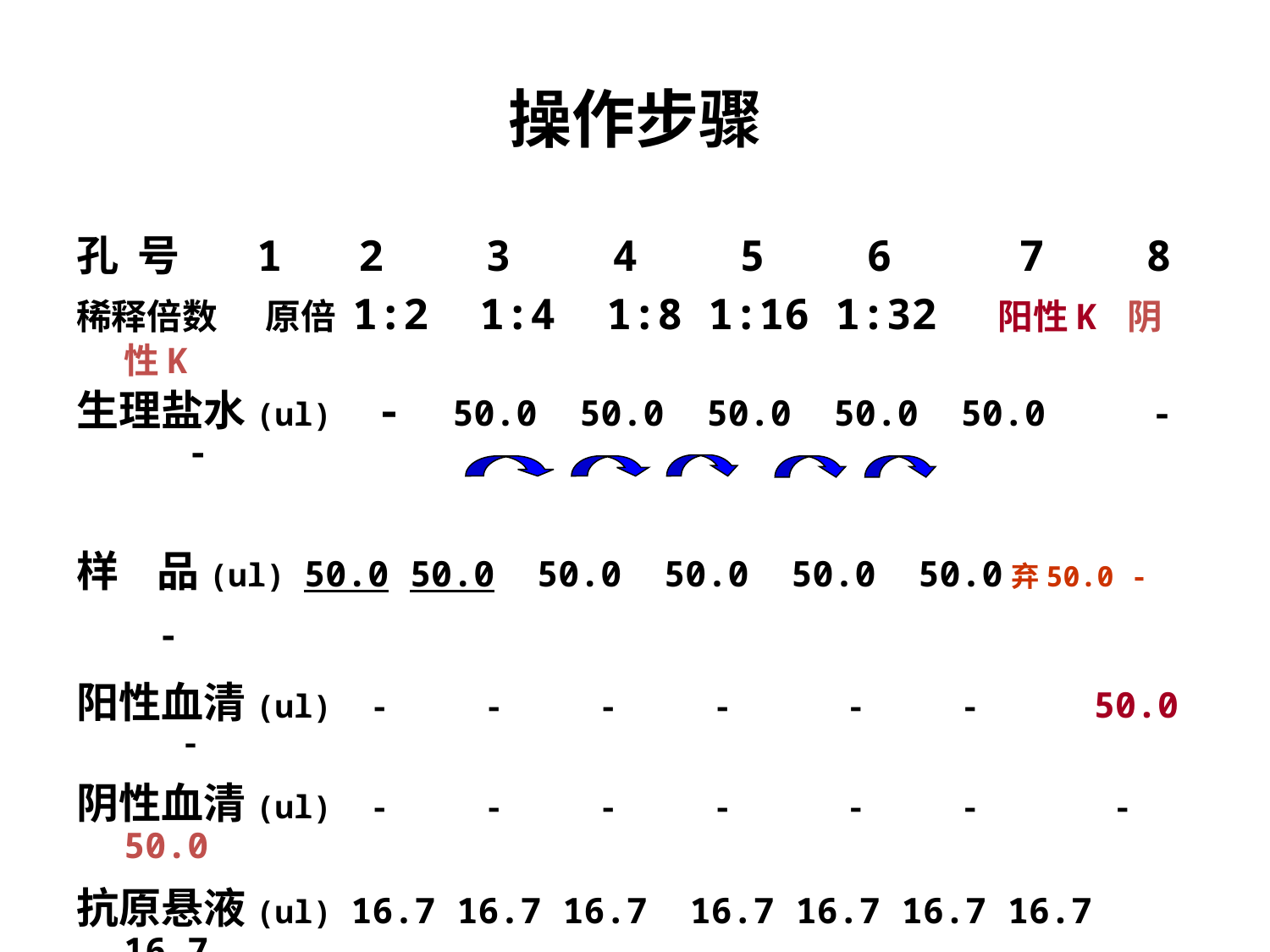

# 操作步骤
孔  号       1   2    3    4    5    6     7    8
稀释倍数     原倍 1:2  1:4  1:8 1:16 1:32  阳性K 阴性K
生理盐水(ul)  -  50.0  50.0  50.0  50.0  50.0     -     -

样    品(ul) 50.0 50.0  50.0  50.0  50.0  50.0弃50.0 -   -
阳性血清(ul)  -     -     -     -      -     -      50.0    -
阴性血清(ul)  -     -     -     -      -     -       -    50.0
抗原悬液(ul) 16.7 16.7 16.7  16.7 16.7 16.7 16.7 16.7